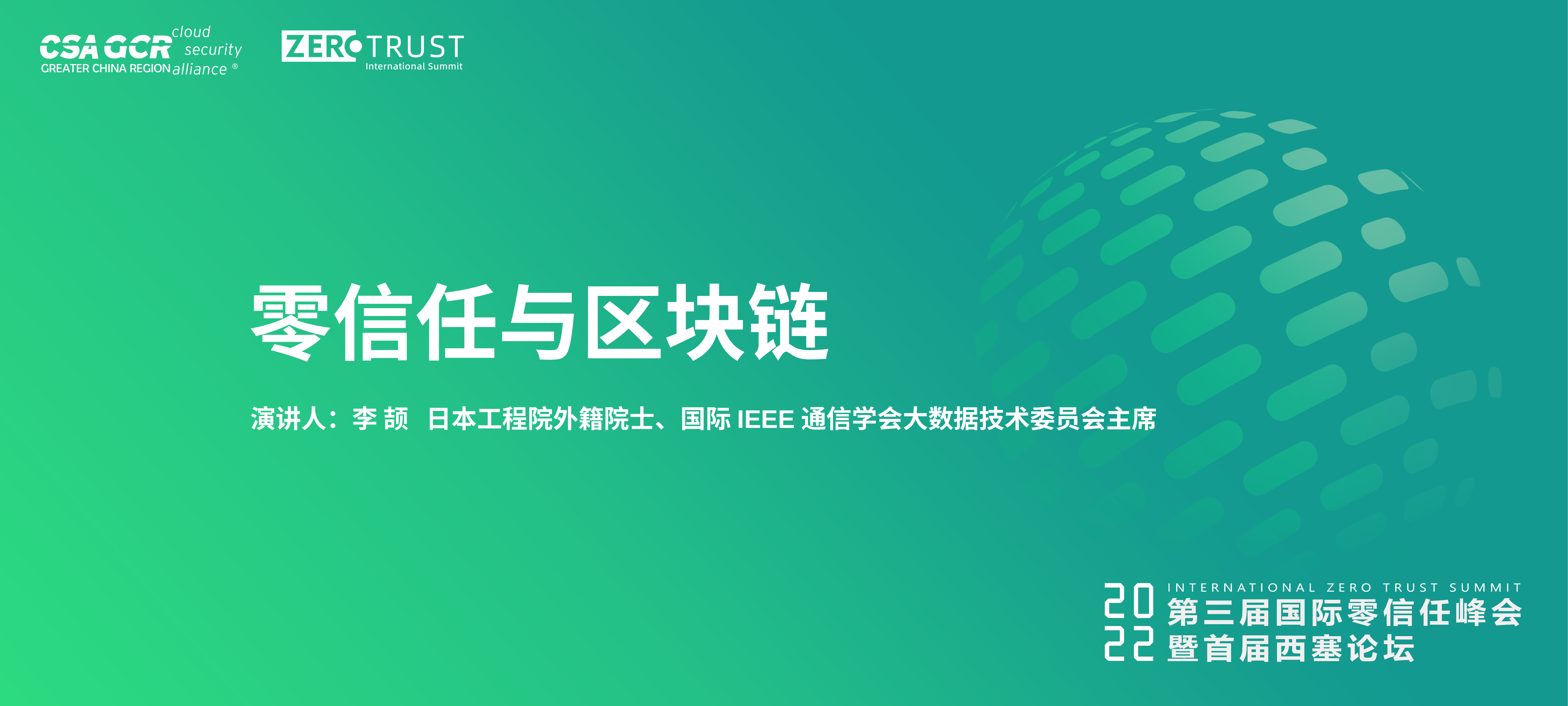

零信任与区块链
演讲人：李 颉   日本工程院外籍院士、国际IEEE通信学会大数据技术委员会主席